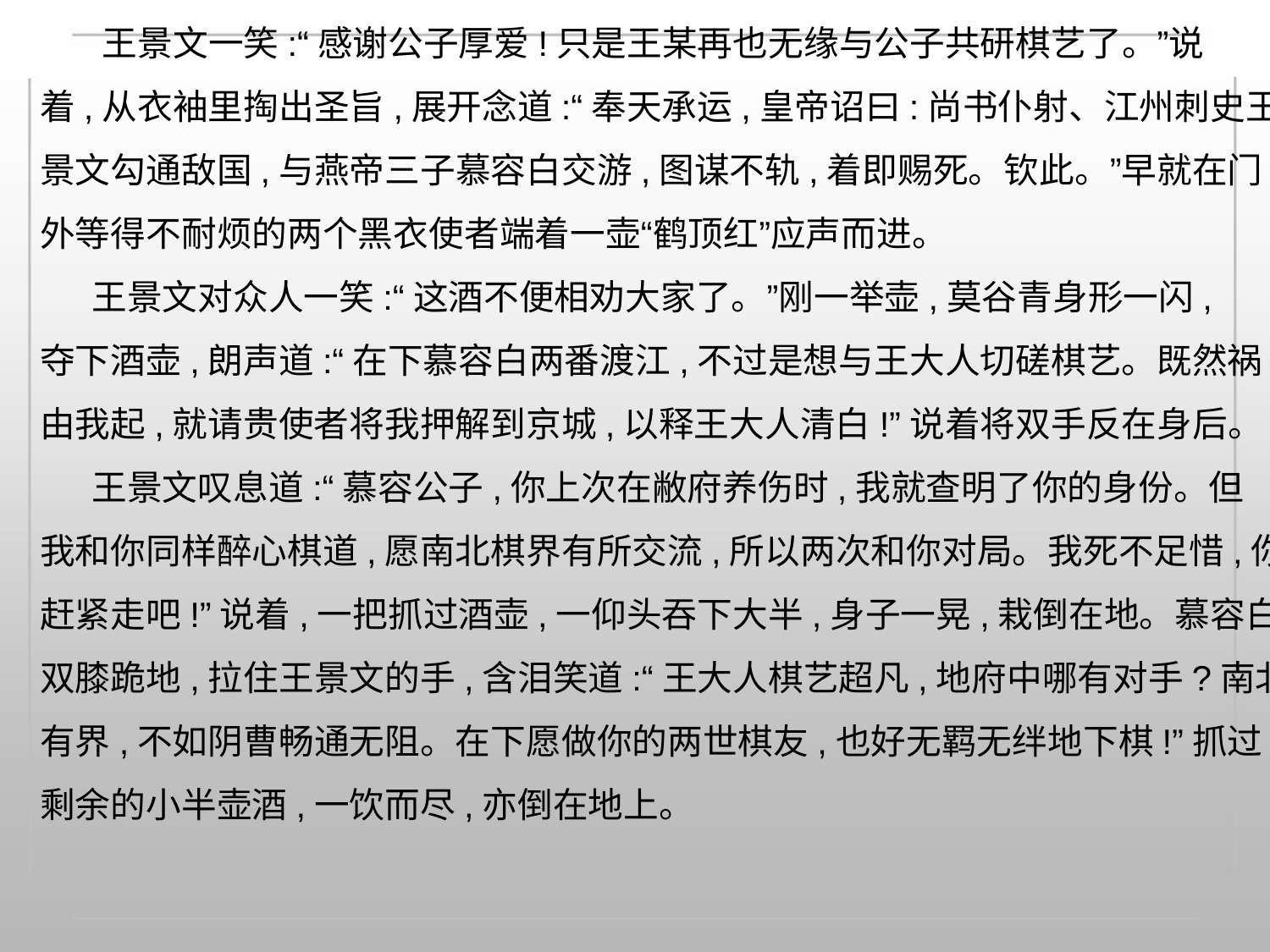

王景文一笑:“感谢公子厚爱!只是王某再也无缘与公子共研棋艺了。”说
着,从衣袖里掏出圣旨,展开念道:“奉天承运,皇帝诏曰:尚书仆射、江州刺史王
景文勾通敌国,与燕帝三子慕容白交游,图谋不轨,着即赐死。钦此。”早就在门
外等得不耐烦的两个黑衣使者端着一壶“鹤顶红”应声而进。
王景文对众人一笑:“这酒不便相劝大家了。”刚一举壶,莫谷青身形一闪,
夺下酒壶,朗声道:“在下慕容白两番渡江,不过是想与王大人切磋棋艺。既然祸
由我起,就请贵使者将我押解到京城,以释王大人清白!”说着将双手反在身后。
王景文叹息道:“慕容公子,你上次在敝府养伤时,我就查明了你的身份。但
我和你同样醉心棋道,愿南北棋界有所交流,所以两次和你对局。我死不足惜,你
赶紧走吧!”说着,一把抓过酒壶,一仰头吞下大半,身子一晃,栽倒在地。慕容白
双膝跪地,拉住王景文的手,含泪笑道:“王大人棋艺超凡,地府中哪有对手?南北
有界,不如阴曹畅通无阻。在下愿做你的两世棋友,也好无羁无绊地下棋!”抓过
剩余的小半壶酒,一饮而尽,亦倒在地上。